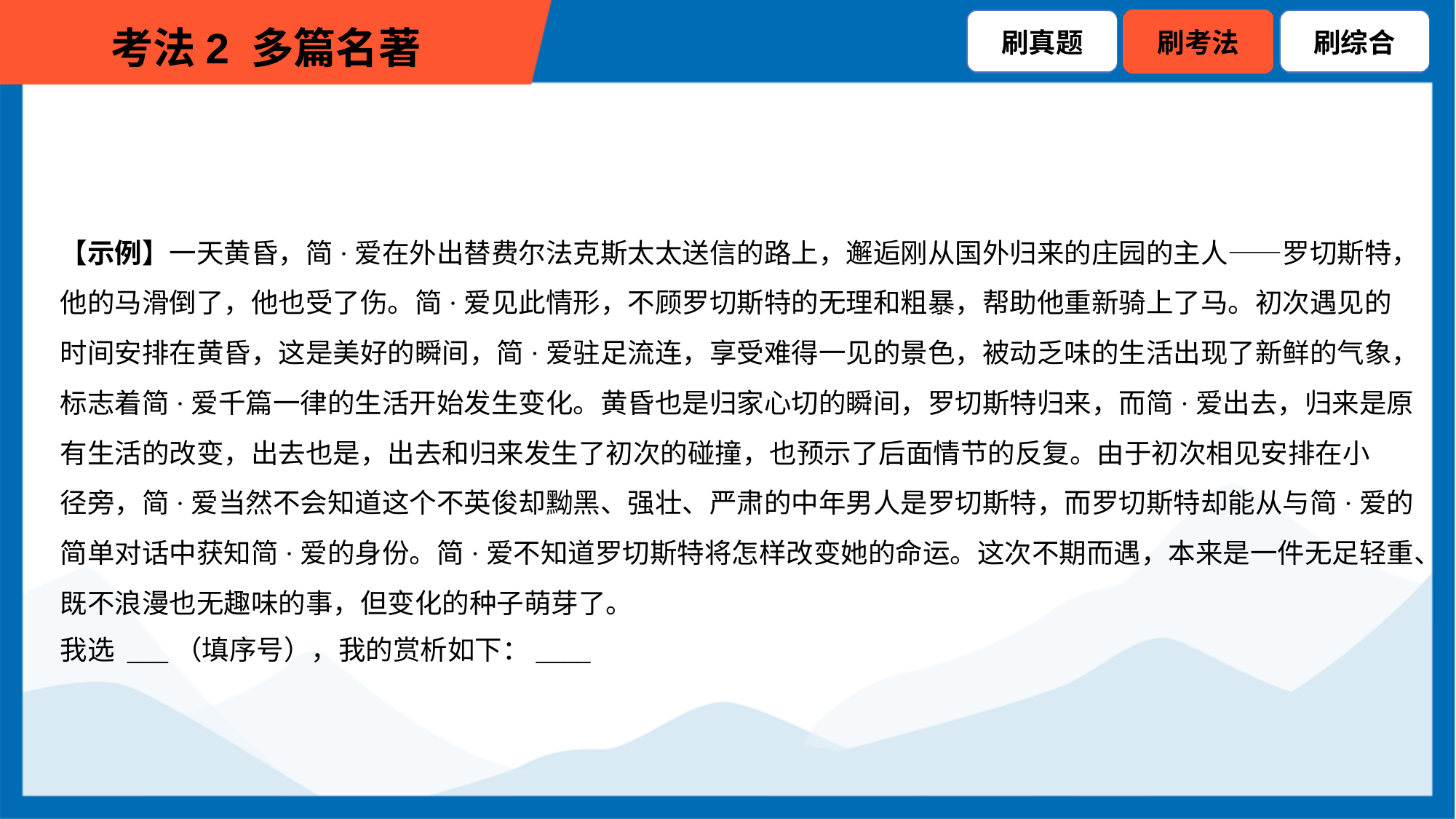

【示例】一天黄昏，简·爱在外出替费尔法克斯太太送信的路上，邂逅刚从国外归来的庄园的主人——罗切斯特，
他的马滑倒了，他也受了伤。简·爱见此情形，不顾罗切斯特的无理和粗暴，帮助他重新骑上了马。初次遇见的
时间安排在黄昏，这是美好的瞬间，简·爱驻足流连，享受难得一见的景色，被动乏味的生活出现了新鲜的气象，
标志着简·爱千篇一律的生活开始发生变化。黄昏也是归家心切的瞬间，罗切斯特归来，而简·爱出去，归来是原
有生活的改变，出去也是，出去和归来发生了初次的碰撞，也预示了后面情节的反复。由于初次相见安排在小
径旁，简·爱当然不会知道这个不英俊却黝黑、强壮、严肃的中年男人是罗切斯特，而罗切斯特却能从与简·爱的
简单对话中获知简·爱的身份。简·爱不知道罗切斯特将怎样改变她的命运。这次不期而遇，本来是一件无足轻重、
既不浪漫也无趣味的事，但变化的种子萌芽了。
我选 ___（填序号），我的赏析如下：____